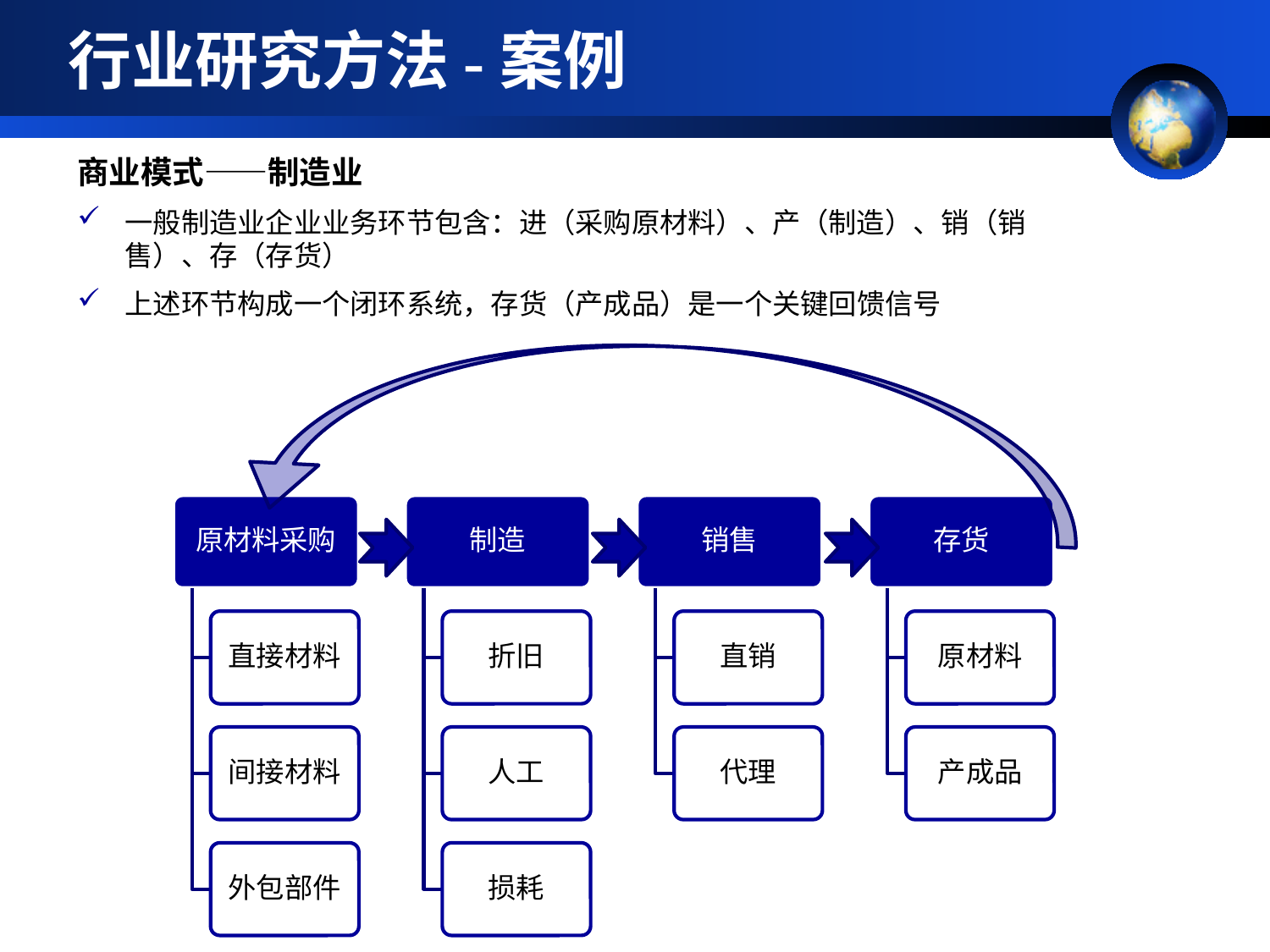

行业研究方法-案例
商业模式——制造业
一般制造业企业业务环节包含：进（采购原材料）、产（制造）、销（销售）、存（存货）
上述环节构成一个闭环系统，存货（产成品）是一个关键回馈信号

原材料采购
直接材料
间接材料
外包部件
制造
折旧
人工
损耗
销售
直销
代理
存货
原材料
产成品